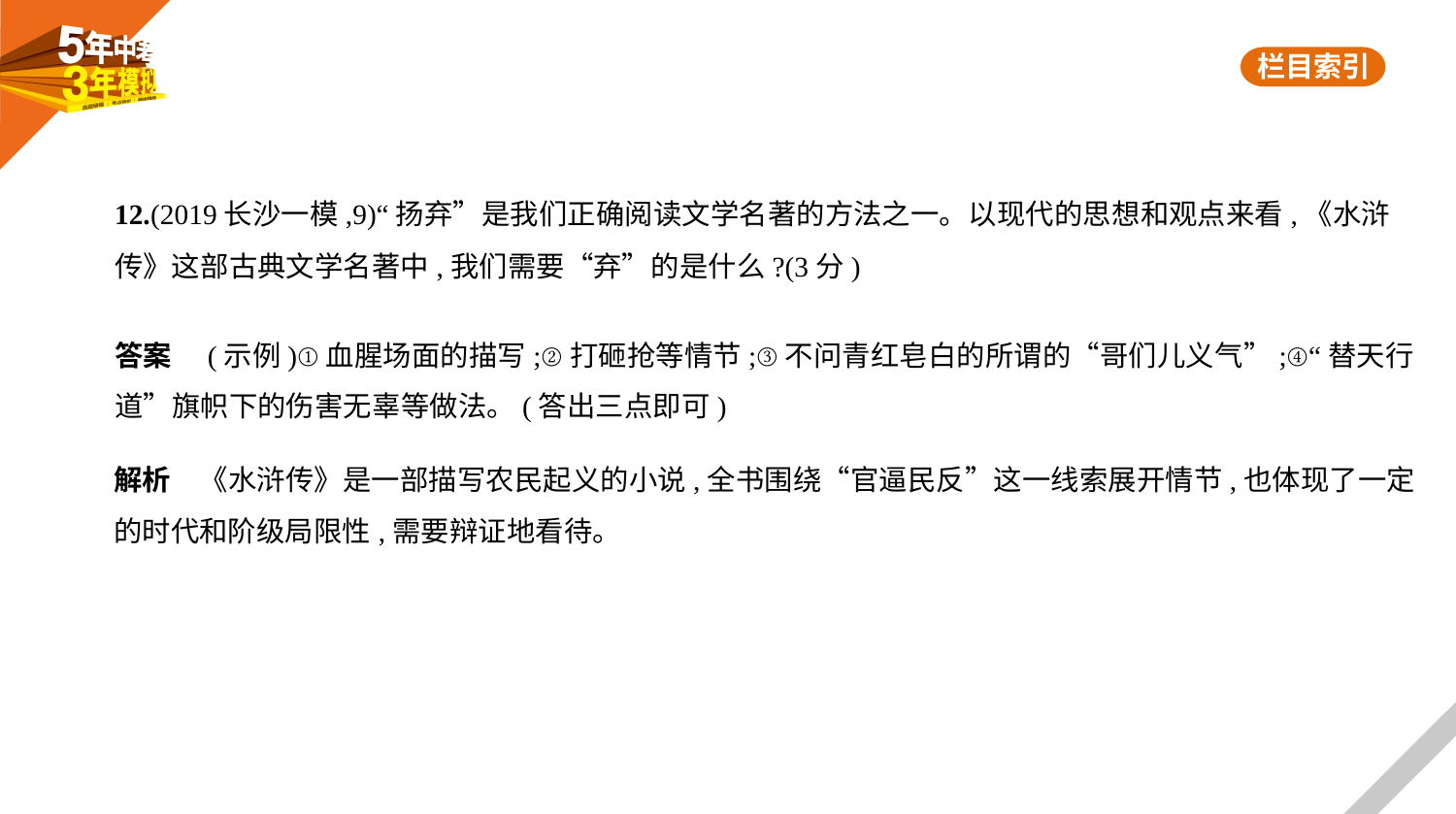

12.(2019长沙一模,9)“扬弃”是我们正确阅读文学名著的方法之一。以现代的思想和观点来看,《水浒
传》这部古典文学名著中,我们需要“弃”的是什么?(3分)
答案　(示例)①血腥场面的描写;②打砸抢等情节;③不问青红皂白的所谓的“哥们儿义气”;④“替天行
道”旗帜下的伤害无辜等做法。(答出三点即可)
解析　《水浒传》是一部描写农民起义的小说,全书围绕“官逼民反”这一线索展开情节,也体现了一定
的时代和阶级局限性,需要辩证地看待。